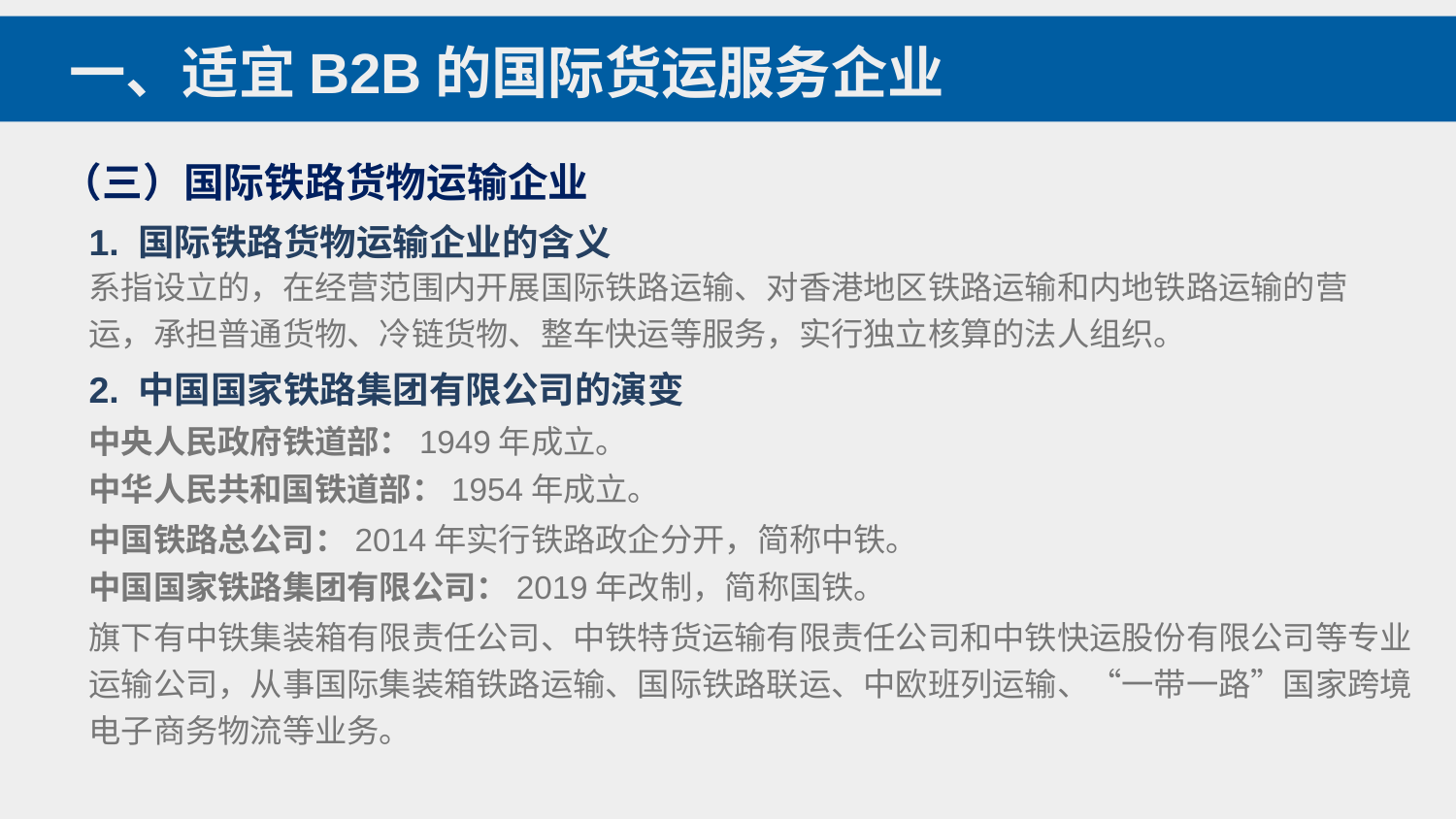

一、适宜B2B的国际货运服务企业
（三）国际铁路货物运输企业
1. 国际铁路货物运输企业的含义
系指设立的，在经营范围内开展国际铁路运输、对香港地区铁路运输和内地铁路运输的营运，承担普通货物、冷链货物、整车快运等服务，实行独立核算的法人组织。
2. 中国国家铁路集团有限公司的演变
中央人民政府铁道部：1949年成立。
中华人民共和国铁道部：1954年成立。
中国铁路总公司：2014年实行铁路政企分开，简称中铁。
中国国家铁路集团有限公司：2019年改制，简称国铁。
旗下有中铁集装箱有限责任公司、中铁特货运输有限责任公司和中铁快运股份有限公司等专业运输公司，从事国际集装箱铁路运输、国际铁路联运、中欧班列运输、“一带一路”国家跨境电子商务物流等业务。